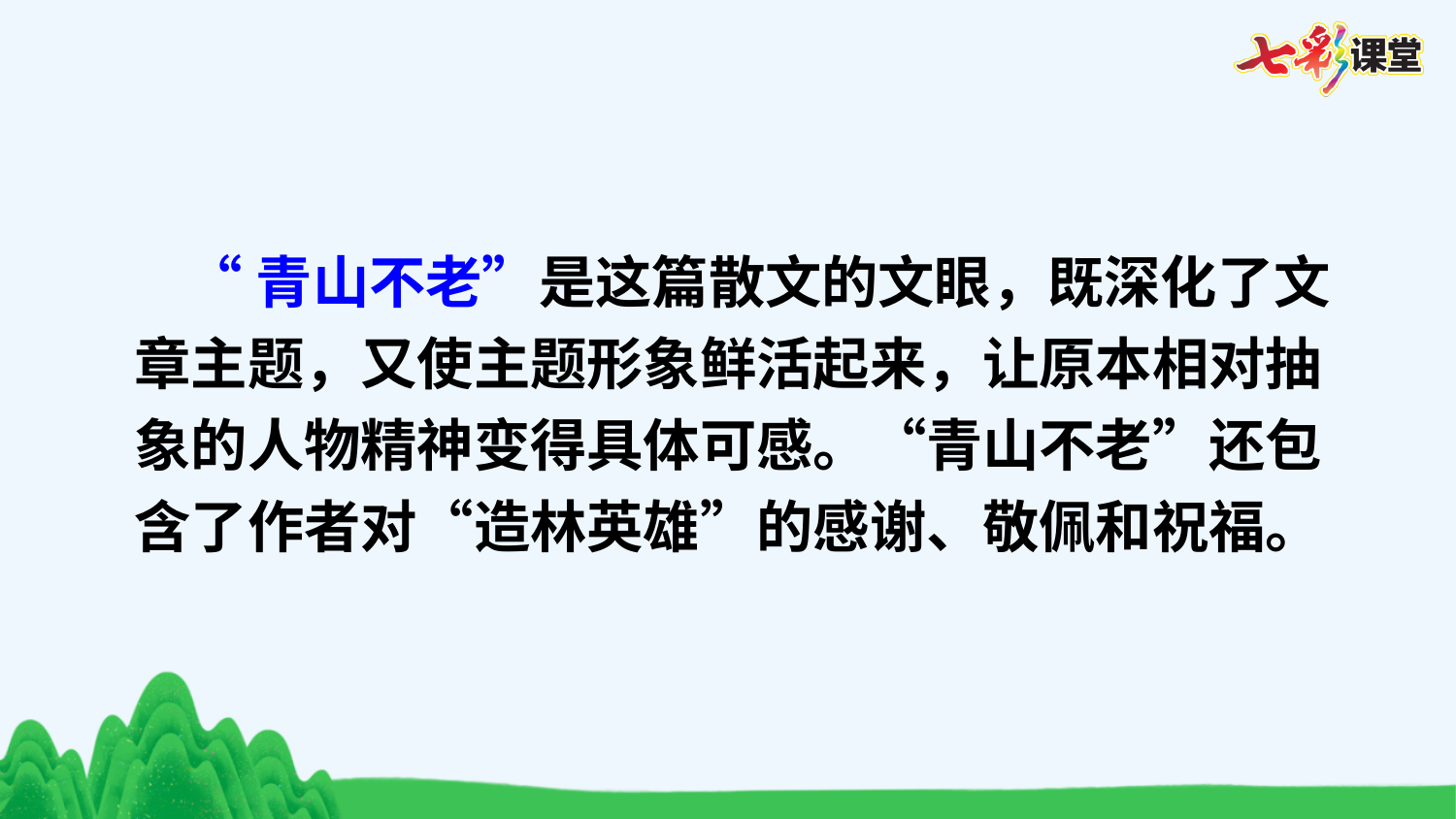

“青山不老”是这篇散文的文眼，既深化了文章主题，又使主题形象鲜活起来，让原本相对抽象的人物精神变得具体可感。“青山不老”还包含了作者对“造林英雄”的感谢、敬佩和祝福。